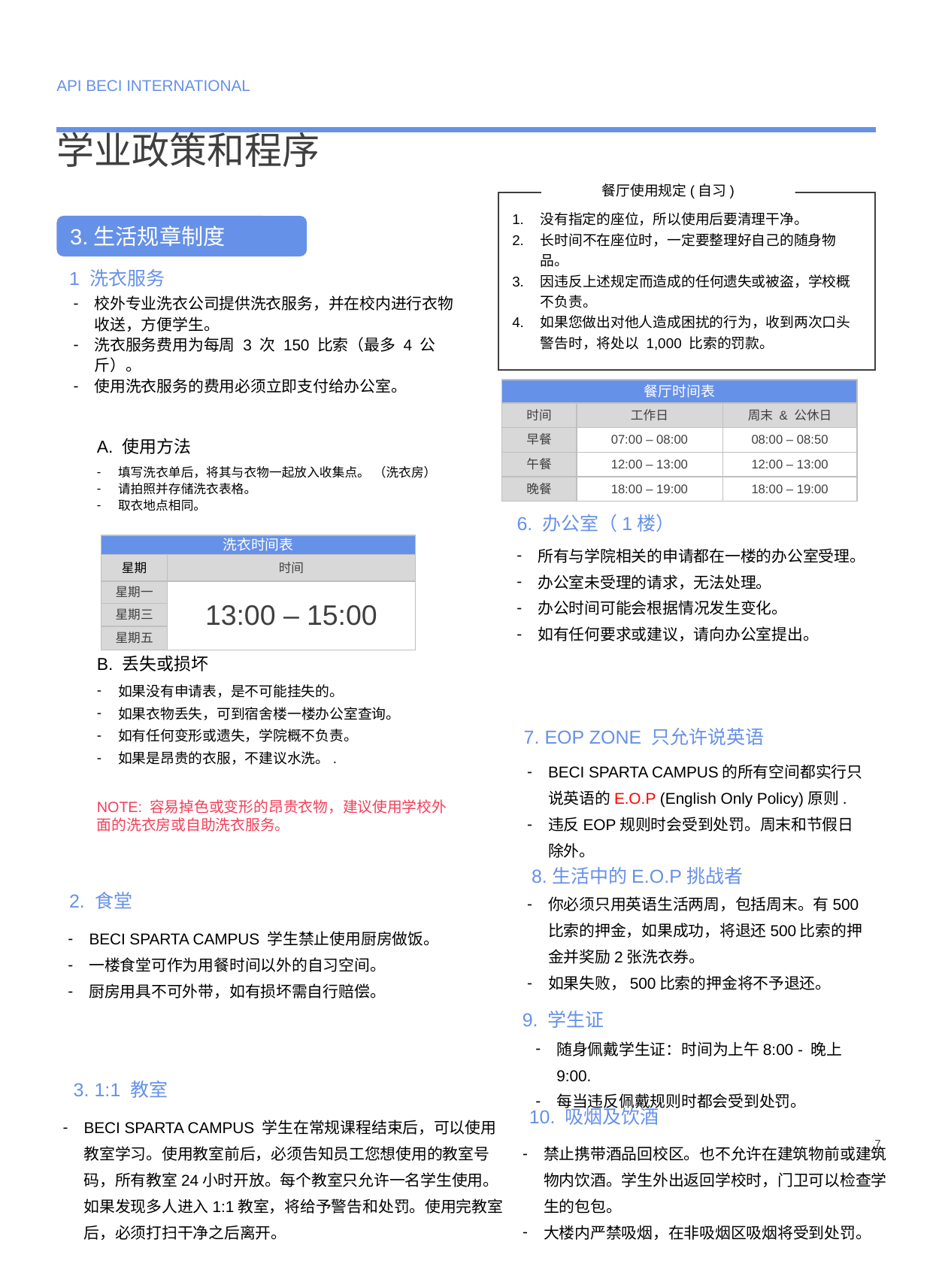

API BECI INTERNATIONAL

学业政策和程序
餐厅使用规定(自习)

没有指定的座位，所以使用后要清理干净。
长时间不在座位时，一定要整理好自己的随身物品。
因违反上述规定而造成的任何遗失或被盗，学校概不负责。
如果您做出对他人造成困扰的行为，收到两次口头警告时，将处以 1,000 比索的罚款。
3.生活规章制度
1 洗衣服务
校外专业洗衣公司提供洗衣服务，并在校内进行衣物收送，方便学生。
洗衣服务费用为每周 3 次 150 比索（最多 4 公斤）。
使用洗衣服务的费用必须立即支付给办公室。
| 餐厅时间表 |  |  |
| --- | --- | --- |
| 时间 | 工作日 | 周末 & 公休日 |
| 早餐 | 07:00 – 08:00 | 08:00 – 08:50 |
| 午餐 | 12:00 – 13:00 | 12:00 – 13:00 |
| 晚餐 | 18:00 – 19:00 | 18:00 – 19:00 |
A. 使用方法
填写洗衣单后，将其与衣物一起放入收集点。 （洗衣房）
请拍照并存储洗衣表格。
取衣地点相同。
6. 办公室（1楼）
所有与学院相关的申请都在一楼的办公室受理。
办公室未受理的请求，无法处理。
办公时间可能会根据情况发生变化。
如有任何要求或建议，请向办公室提出。
| 洗衣时间表 |  |
| --- | --- |
| 星期 | 时间 |
| 星期一 | 13:00 – 15:00 |
| 星期三 |  |
| 星期五 |  |
B. 丢失或损坏
如果没有申请表，是不可能挂失的。
如果衣物丢失，可到宿舍楼一楼办公室查询。
如有任何变形或遗失，学院概不负责。
如果是昂贵的衣服，不建议水洗。.
7. EOP ZONE 只允许说英语
BECI SPARTA CAMPUS的所有空间都实行只说英语的E.O.P (English Only Policy)原则.
违反EOP规则时会受到处罚。周末和节假日除外。
NOTE: 容易掉色或变形的昂贵衣物，建议使用学校外面的洗衣房或自助洗衣服务。
8.生活中的E.O.P挑战者
你必须只用英语生活两周，包括周末。有500比索的押金，如果成功，将退还500比索的押金并奖励2张洗衣券。
如果失败，500比索的押金将不予退还。
2. 食堂
BECI SPARTA CAMPUS 学生禁止使用厨房做饭。
一楼食堂可作为用餐时间以外的自习空间。
厨房用具不可外带，如有损坏需自行赔偿。
9. 学生证
随身佩戴学生证：时间为上午8:00 - 晚上9:00.
每当违反佩戴规则时都会受到处罚。
3. 1:1 教室
10. 吸烟及饮酒
BECI SPARTA CAMPUS 学生在常规课程结束后，可以使用教室学习。使用教室前后，必须告知员工您想使用的教室号码，所有教室24小时开放。每个教室只允许一名学生使用。如果发现多人进入1:1教室，将给予警告和处罚。使用完教室后，必须打扫干净之后离开。
7
禁止携带酒品回校区。也不允许在建筑物前或建筑物内饮酒。学生外出返回学校时，门卫可以检查学生的包包。
大楼内严禁吸烟，在非吸烟区吸烟将受到处罚。